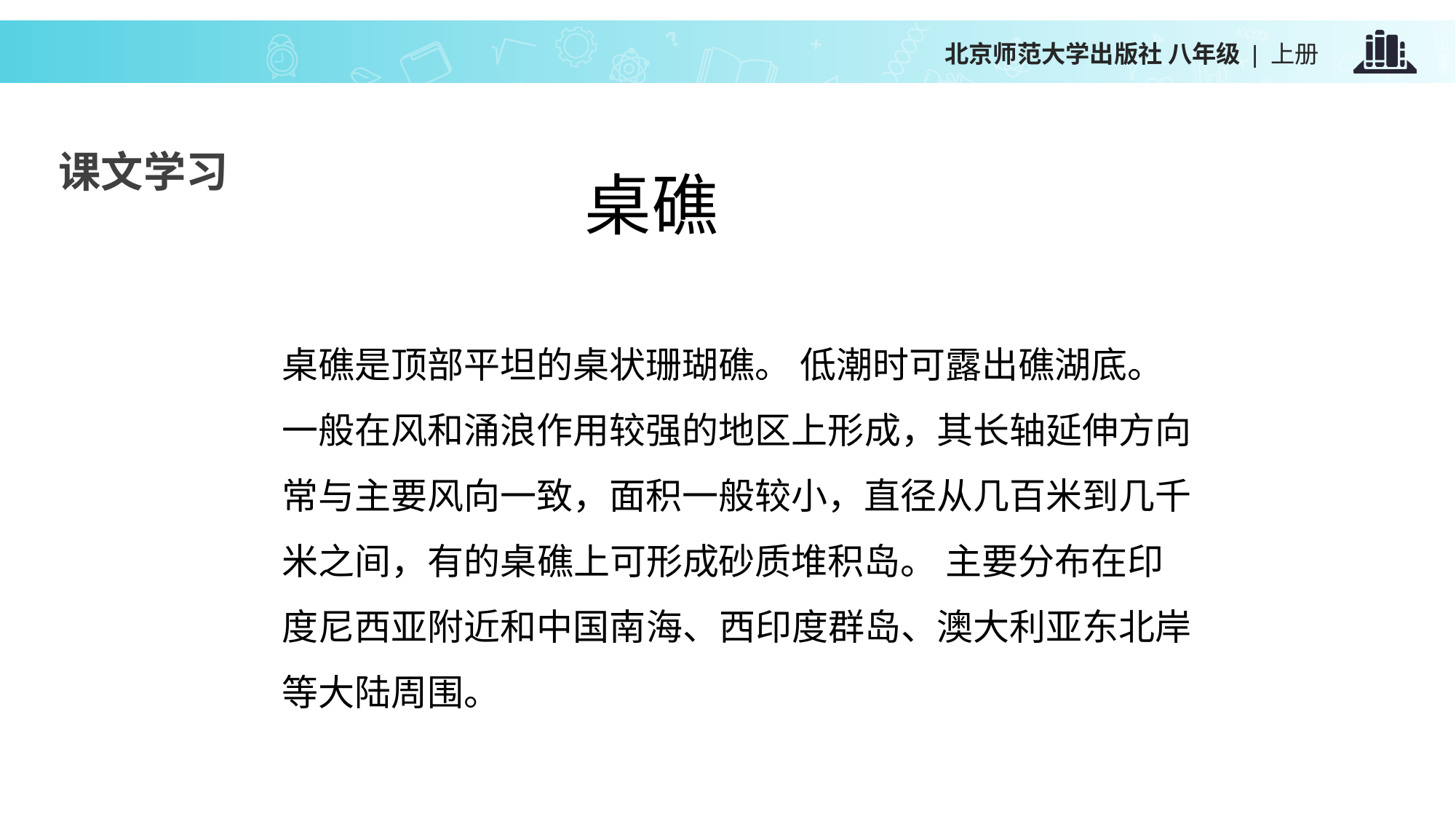

课文学习
# 桌礁
桌礁是顶部平坦的桌状珊瑚礁。 低潮时可露出礁湖底。一般在风和涌浪作用较强的地区上形成，其长轴延伸方向常与主要风向一致，面积一般较小，直径从几百米到几千米之间，有的桌礁上可形成砂质堆积岛。 主要分布在印度尼西亚附近和中国南海、西印度群岛、澳大利亚东北岸等大陆周围。